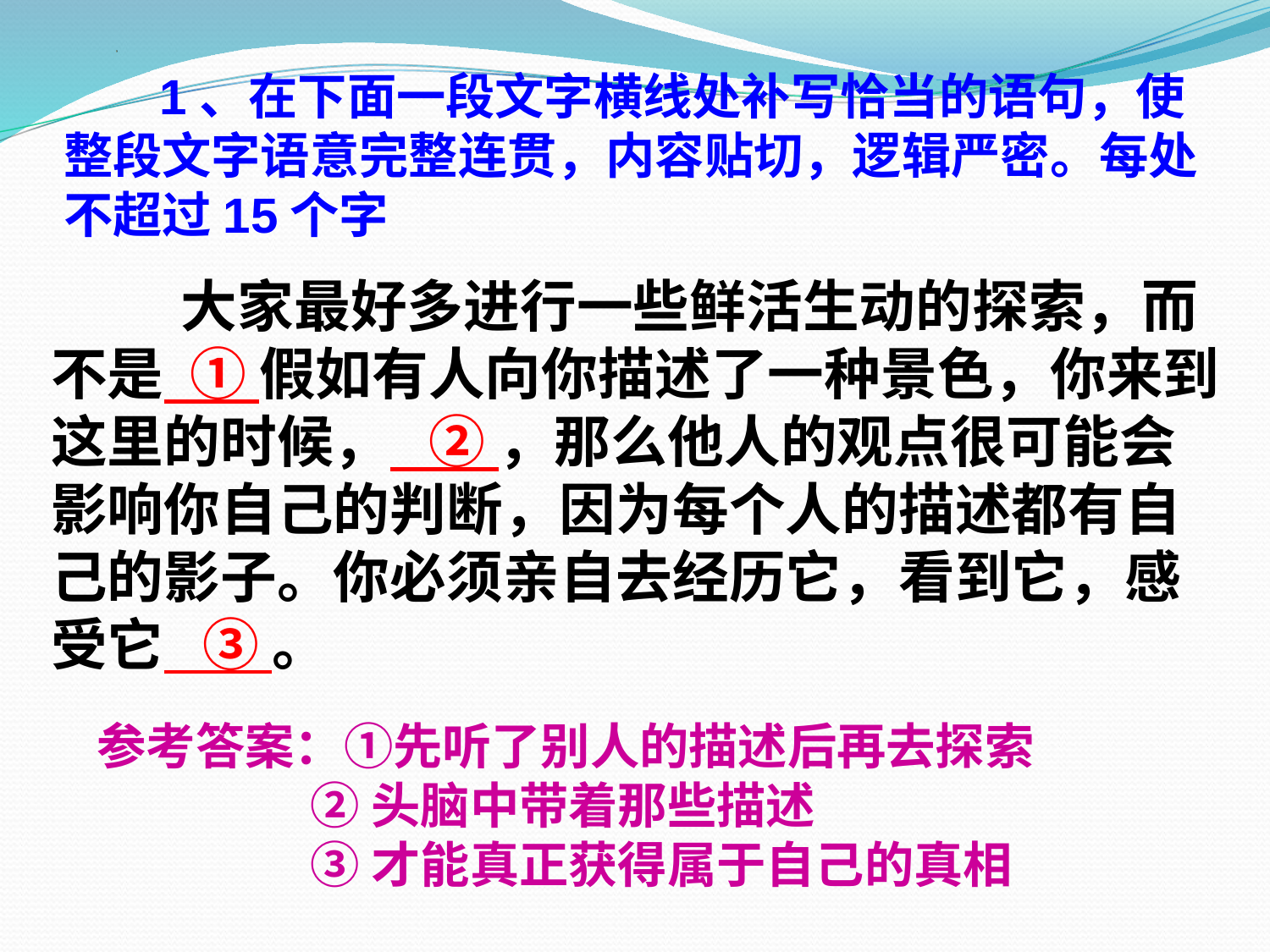

# 1、在下面一段文字横线处补写恰当的语句，使整段文字语意完整连贯，内容贴切，逻辑严密。每处不超过15个字
            大家最好多进行一些鲜活生动的探索，而不是  ① 假如有人向你描述了一种景色，你来到这里的时候，   ② ，那么他人的观点很可能会影响你自己的判断，因为每个人的描述都有自己的影子。你必须亲自去经历它，看到它，感受它   ③ 。
参考答案：①先听了别人的描述后再去探索
                   ②头脑中带着那些描述
                   ③才能真正获得属于自己的真相